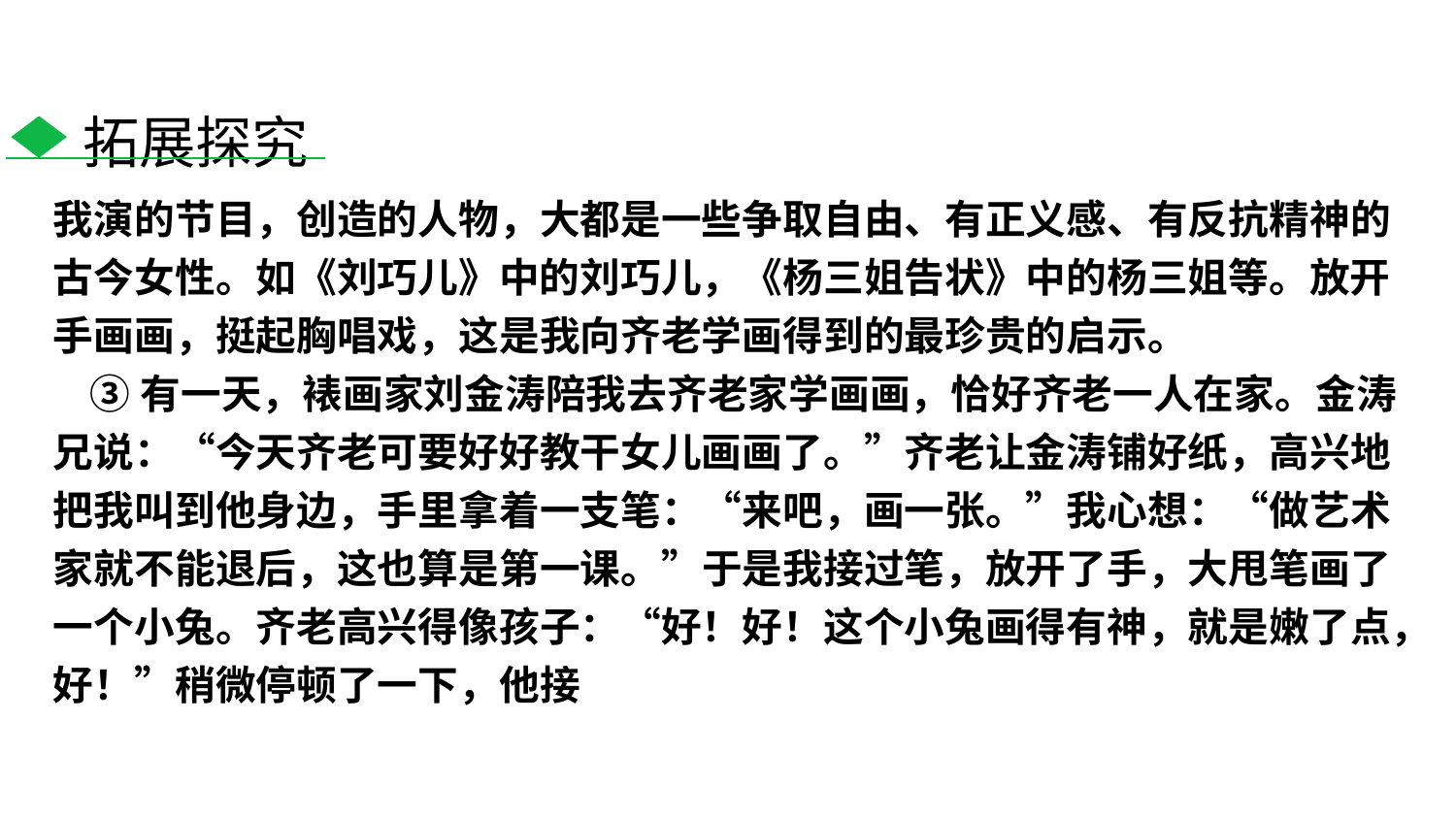

拓展探究

我演的节目，创造的人物，大都是一些争取自由、有正义感、有反抗精神的古今女性。如《刘巧儿》中的刘巧儿，《杨三姐告状》中的杨三姐等。放开手画画，挺起胸唱戏，这是我向齐老学画得到的最珍贵的启示。
    ③有一天，裱画家刘金涛陪我去齐老家学画画，恰好齐老一人在家。金涛兄说：“今天齐老可要好好教干女儿画画了。”齐老让金涛铺好纸，高兴地把我叫到他身边，手里拿着一支笔：“来吧，画一张。”我心想：“做艺术家就不能退后，这也算是第一课。”于是我接过笔，放开了手，大甩笔画了一个小兔。齐老高兴得像孩子：“好！好！这个小兔画得有神，就是嫩了点，好！”稍微停顿了一下，他接